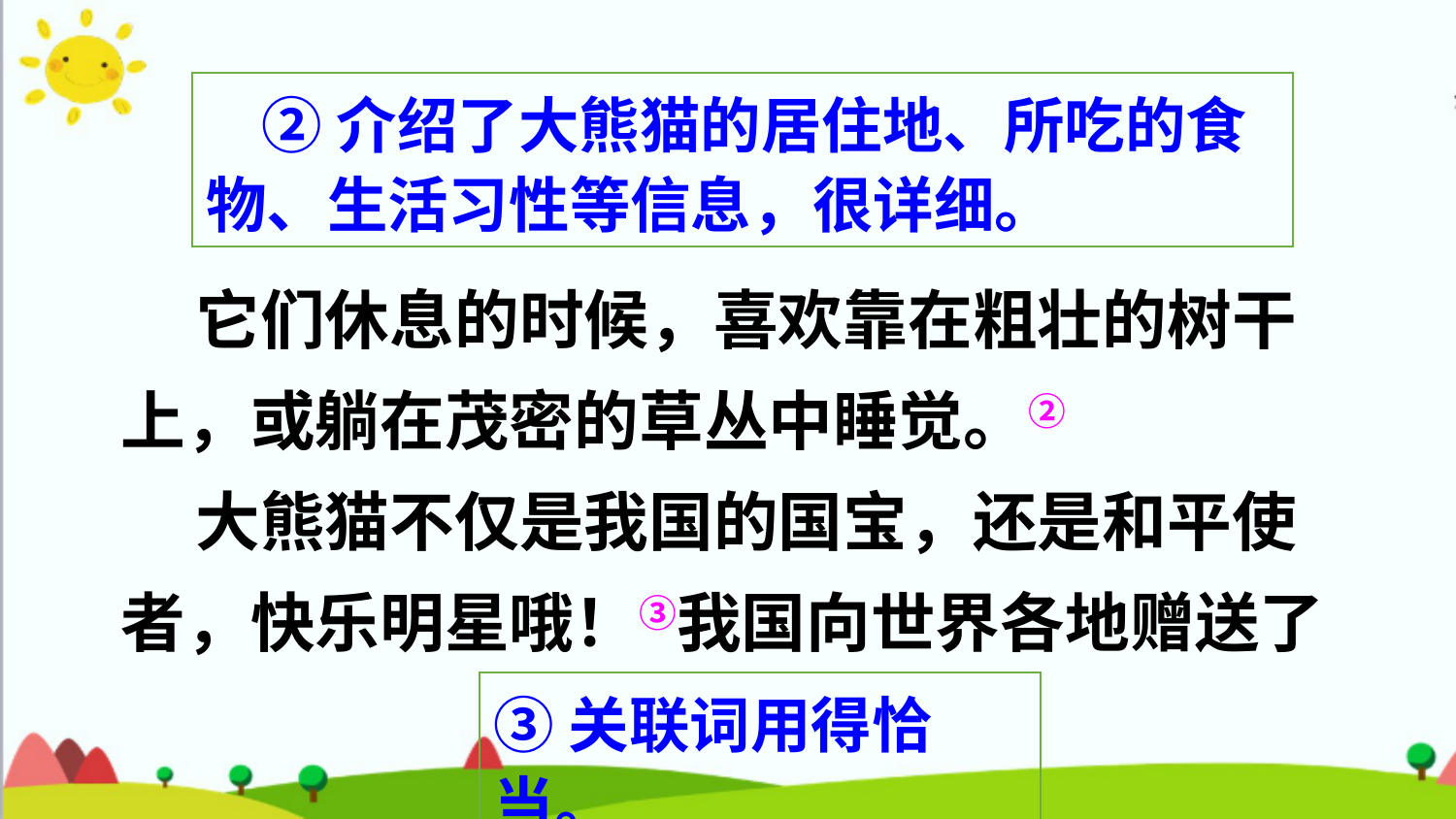

②介绍了大熊猫的居住地、所吃的食物、生活习性等信息，很详细。
    它们休息的时候，喜欢靠在粗壮的树干上，或躺在茂密的草丛中睡觉。②
    大熊猫不仅是我国的国宝，还是和平使者，快乐明星哦！③我国向世界各地赠送了
③关联词用得恰当。